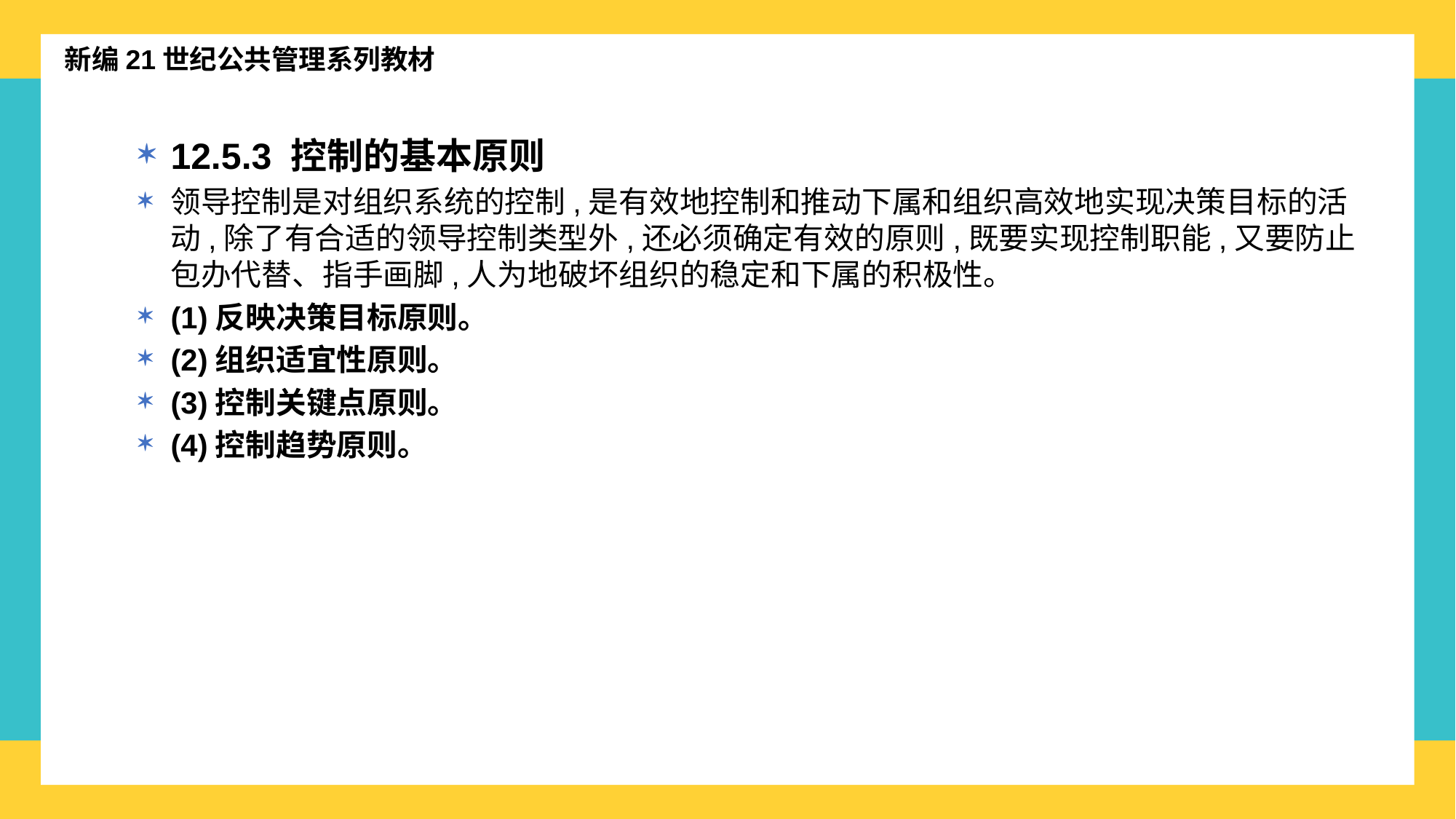

新编21世纪公共管理系列教材
12.5.3 控制的基本原则
领导控制是对组织系统的控制,是有效地控制和推动下属和组织高效地实现决策目标的活动,除了有合适的领导控制类型外,还必须确定有效的原则,既要实现控制职能,又要防止包办代替、指手画脚,人为地破坏组织的稳定和下属的积极性。
(1)反映决策目标原则。
(2)组织适宜性原则。
(3)控制关键点原则。
(4)控制趋势原则。